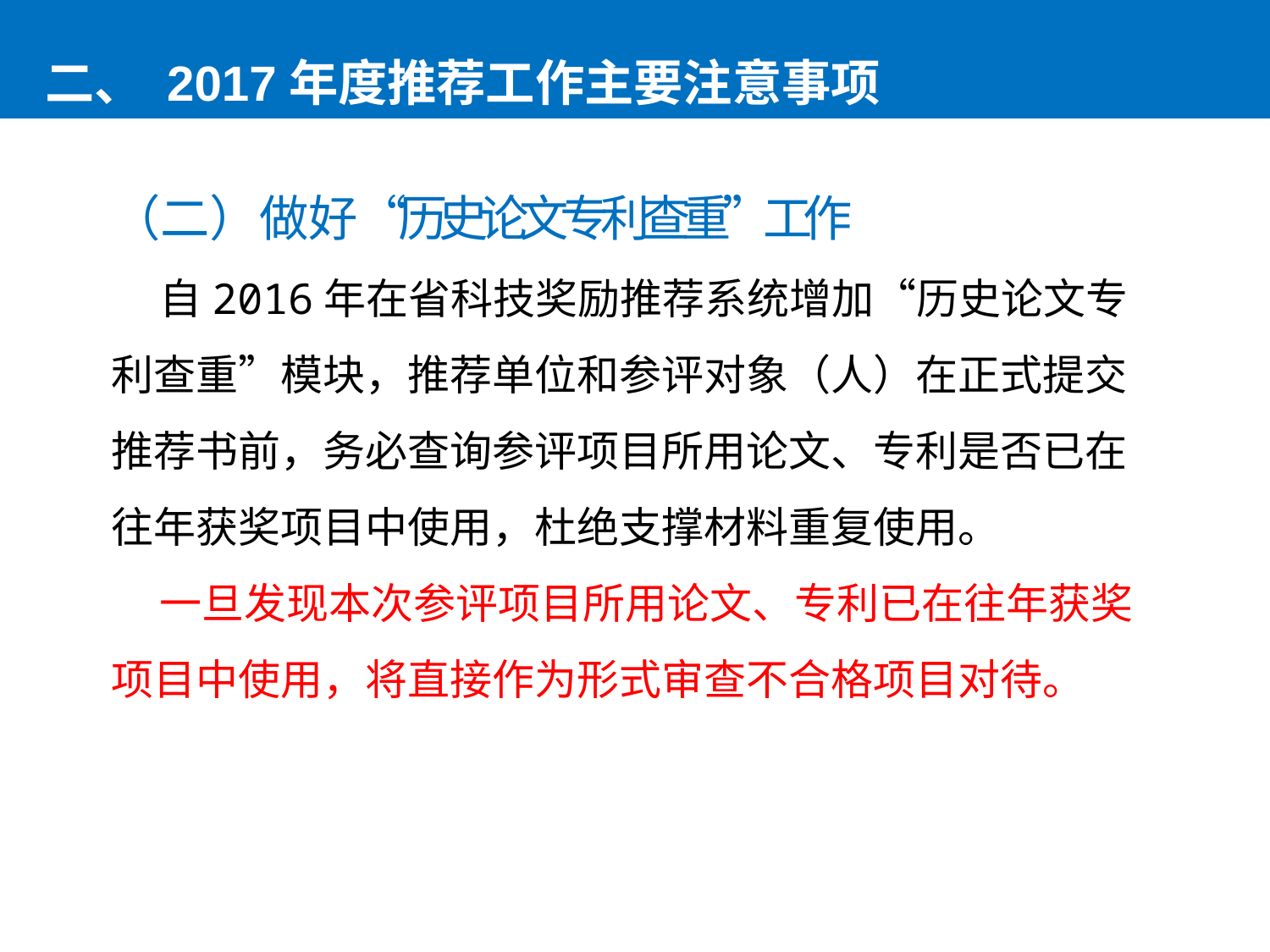

二、 2017年度推荐工作主要注意事项

（二）做好“历史论文专利查重”工作
    自2016年在省科技奖励推荐系统增加“历史论文专利查重”模块，推荐单位和参评对象（人）在正式提交推荐书前，务必查询参评项目所用论文、专利是否已在往年获奖项目中使用，杜绝支撑材料重复使用。
    一旦发现本次参评项目所用论文、专利已在往年获奖项目中使用，将直接作为形式审查不合格项目对待。